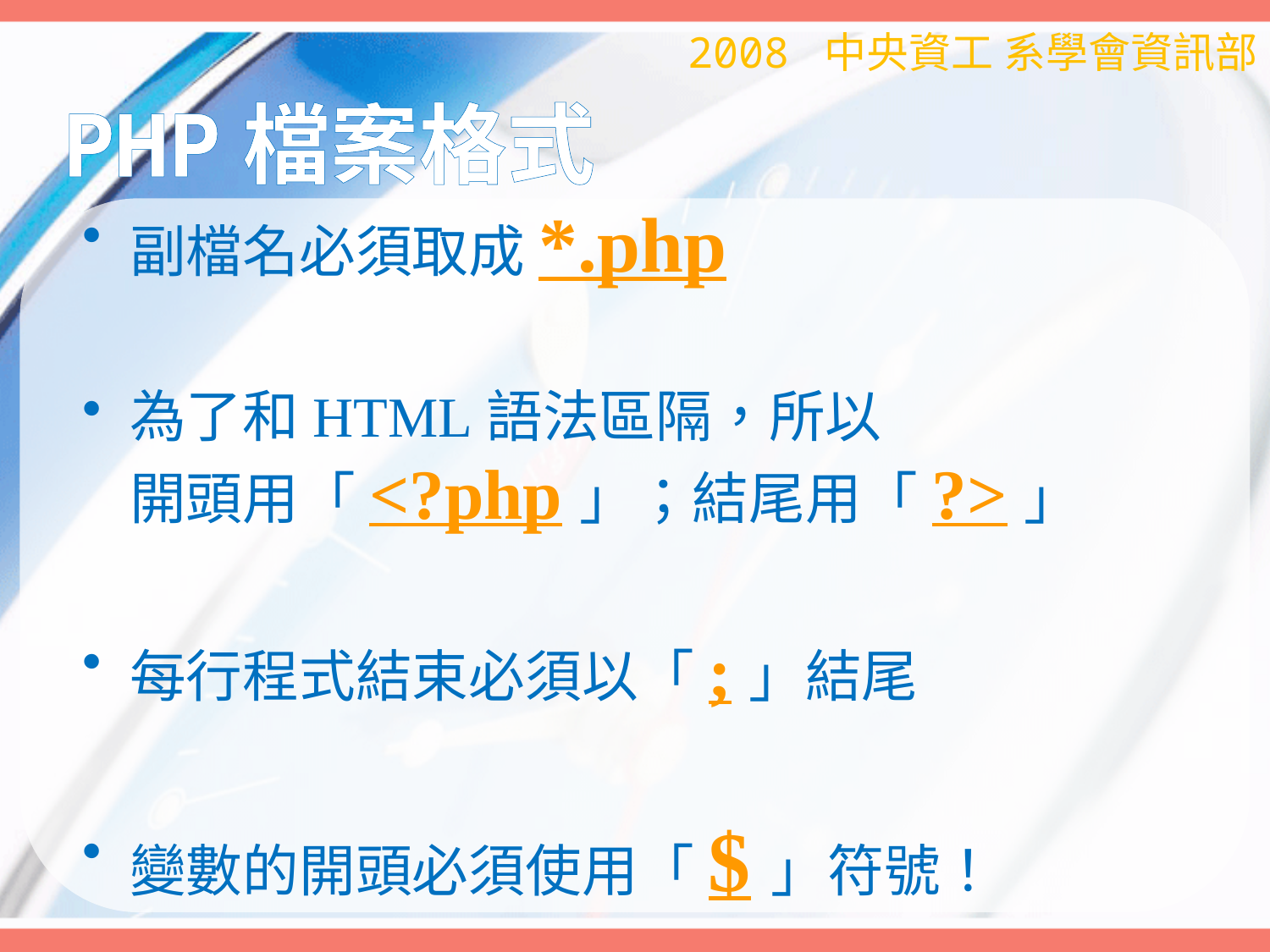

2008 中央資工 系學會資訊部
# PHP檔案格式
副檔名必須取成*.php

為了和HTML語法區隔，所以
開頭用「<?php」；結尾用「?>」

每行程式結束必須以「;」結尾

變數的開頭必須使用「$」符號！